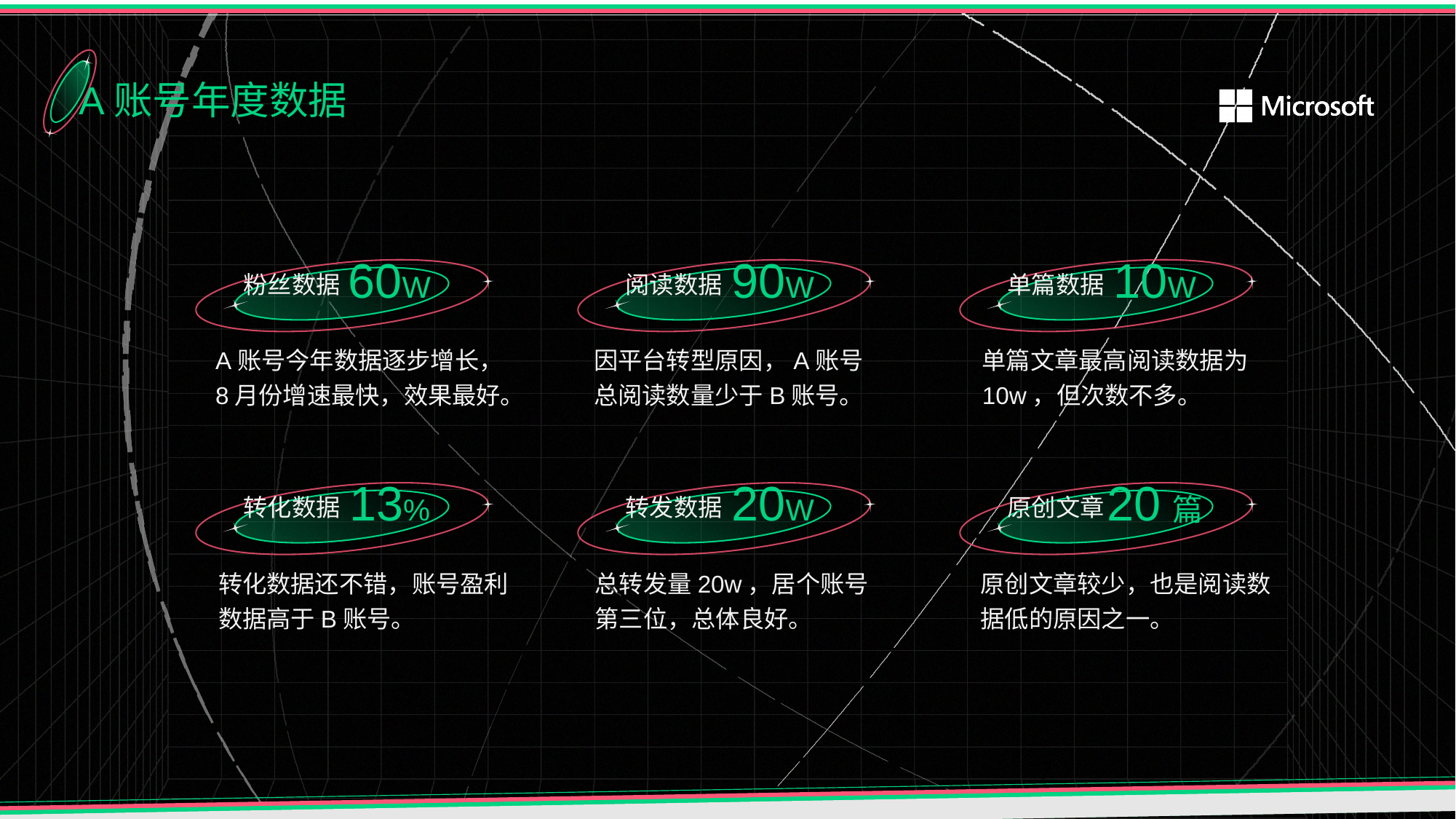

A账号年度数据

60W
90W
10W
粉丝数据
阅读数据
单篇数据
A账号今年数据逐步增长，
8月份增速最快，效果最好。
因平台转型原因，A账号
总阅读数量少于B账号。
单篇文章最高阅读数据为
10w，但次数不多。

13%
20W
20篇
转化数据
转发数据
原创文章
转化数据还不错，账号盈利
数据高于B账号。
总转发量20w，居个账号
第三位，总体良好。
原创文章较少，也是阅读数据低的原因之一。
7